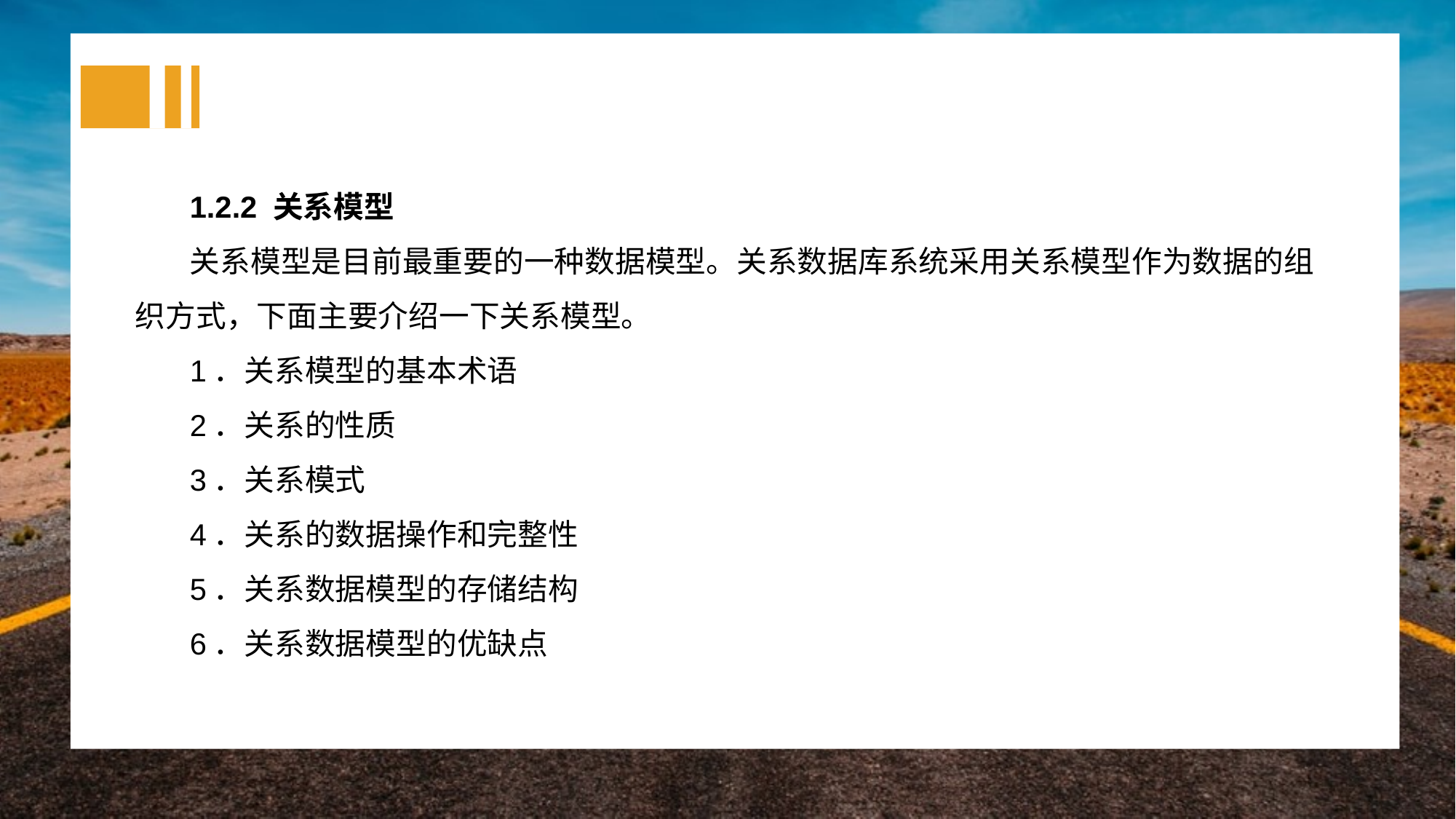

1.2.2 关系模型
关系模型是目前最重要的一种数据模型。关系数据库系统采用关系模型作为数据的组织方式，下面主要介绍一下关系模型。
1．关系模型的基本术语
2．关系的性质
3．关系模式
4．关系的数据操作和完整性
5．关系数据模型的存储结构
6．关系数据模型的优缺点